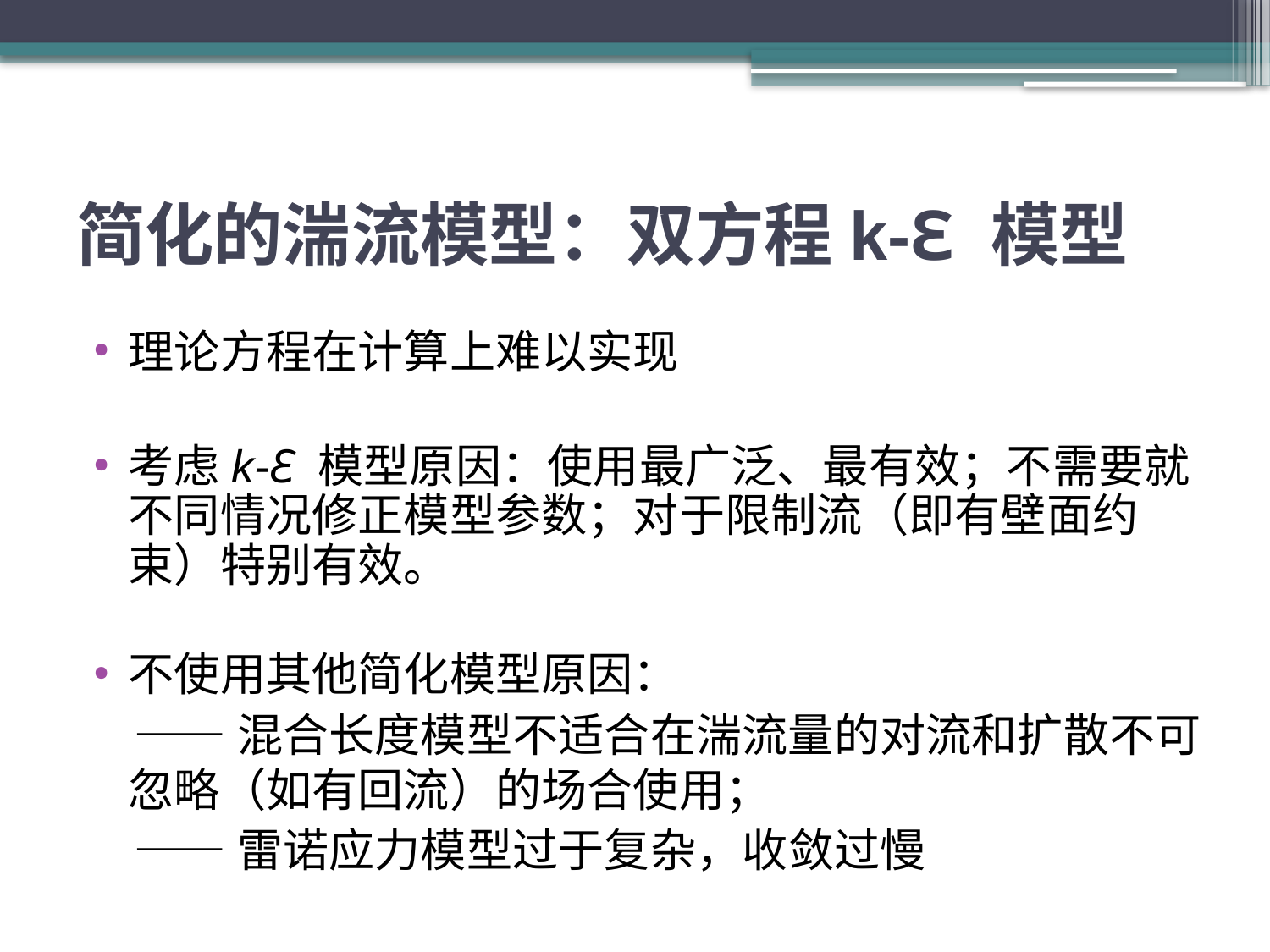

# 简化的湍流模型：双方程k-ℇ 模型
理论方程在计算上难以实现

考虑k-ℇ 模型原因：使用最广泛、最有效；不需要就不同情况修正模型参数；对于限制流（即有壁面约束）特别有效。

不使用其他简化模型原因：
    ——混合长度模型不适合在湍流量的对流和扩散不可忽略（如有回流）的场合使用；
    ——雷诺应力模型过于复杂，收敛过慢